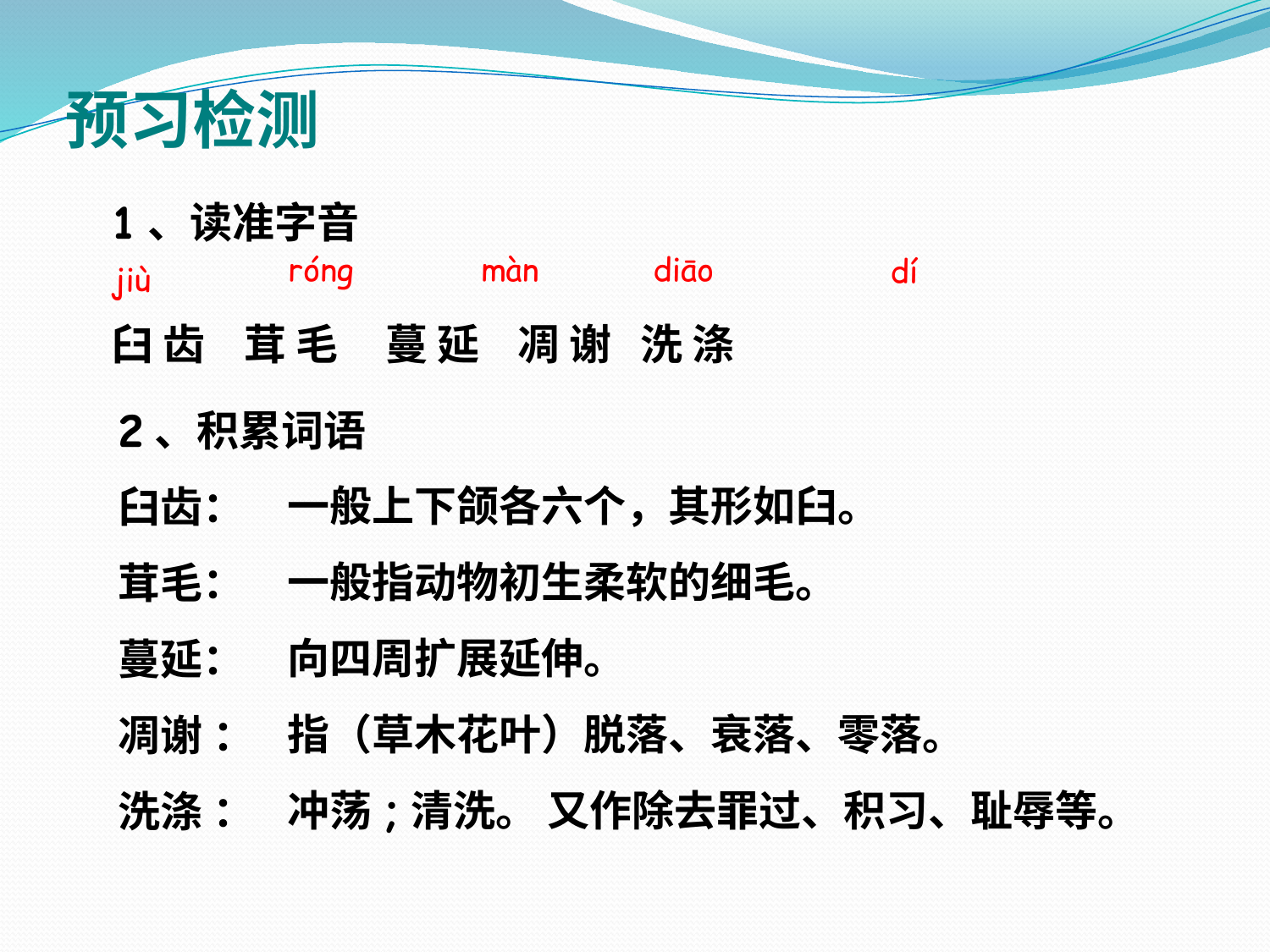

预习检测
1、读准字音

臼 齿    茸 毛     蔓 延    凋 谢   洗 涤

róng
màn
diāo
dí
jiù
2、积累词语
臼齿：
茸毛：
蔓延：
凋谢 ：
洗涤 ：
一般上下颌各六个，其形如臼。
一般指动物初生柔软的细毛。
向四周扩展延伸。
指（草木花叶）脱落、衰落、零落。
冲荡;清洗。 又作除去罪过、积习、耻辱等。